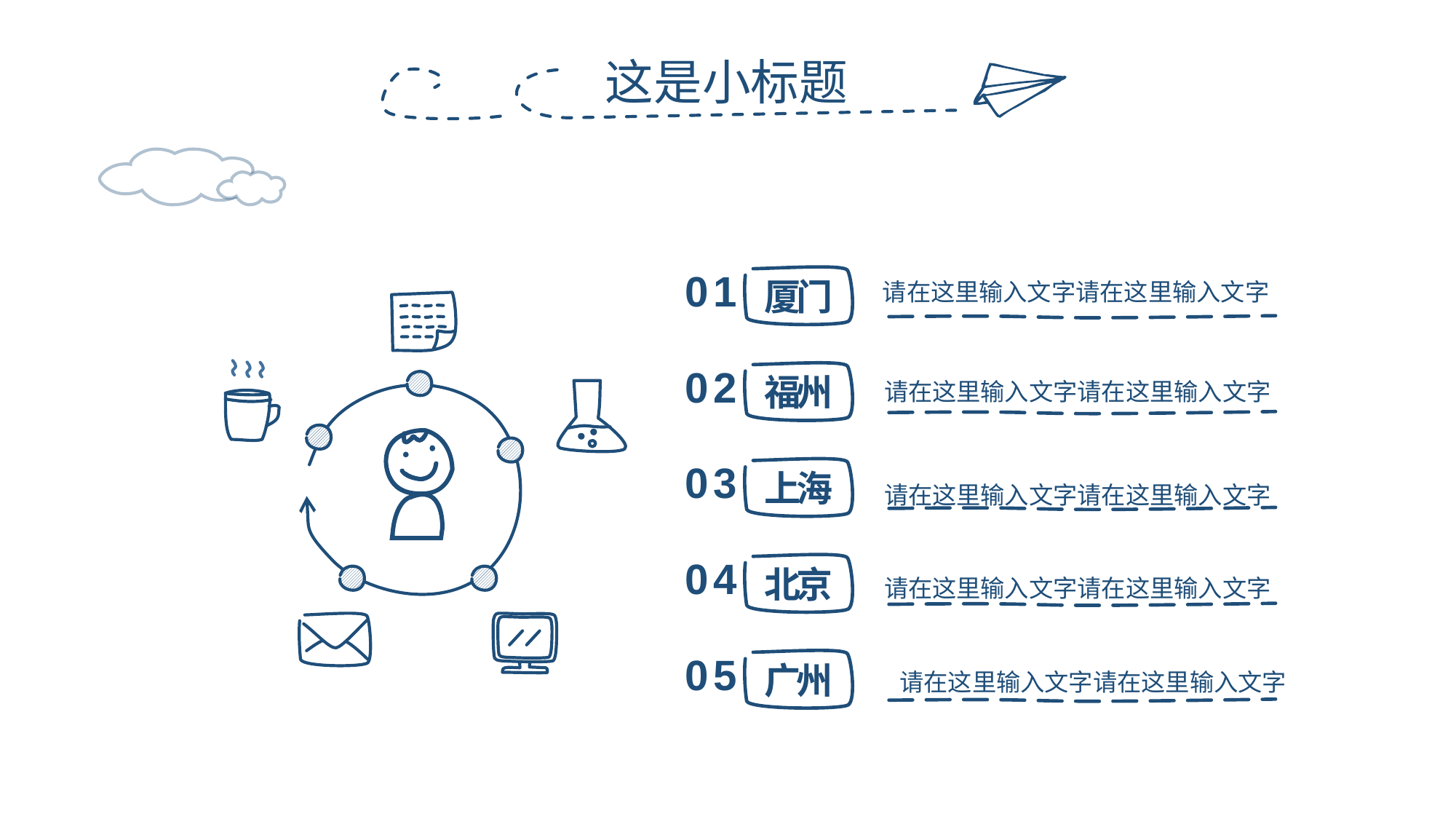

这是小标题

01
请在这里输入文字请在这里输入文字
厦门

02

福州
请在这里输入文字请在这里输入文字

03
上海
请在这里输入文字请在这里输入文字

04
北京
请在这里输入文字请在这里输入文字

05
广州
请在这里输入文字请在这里输入文字